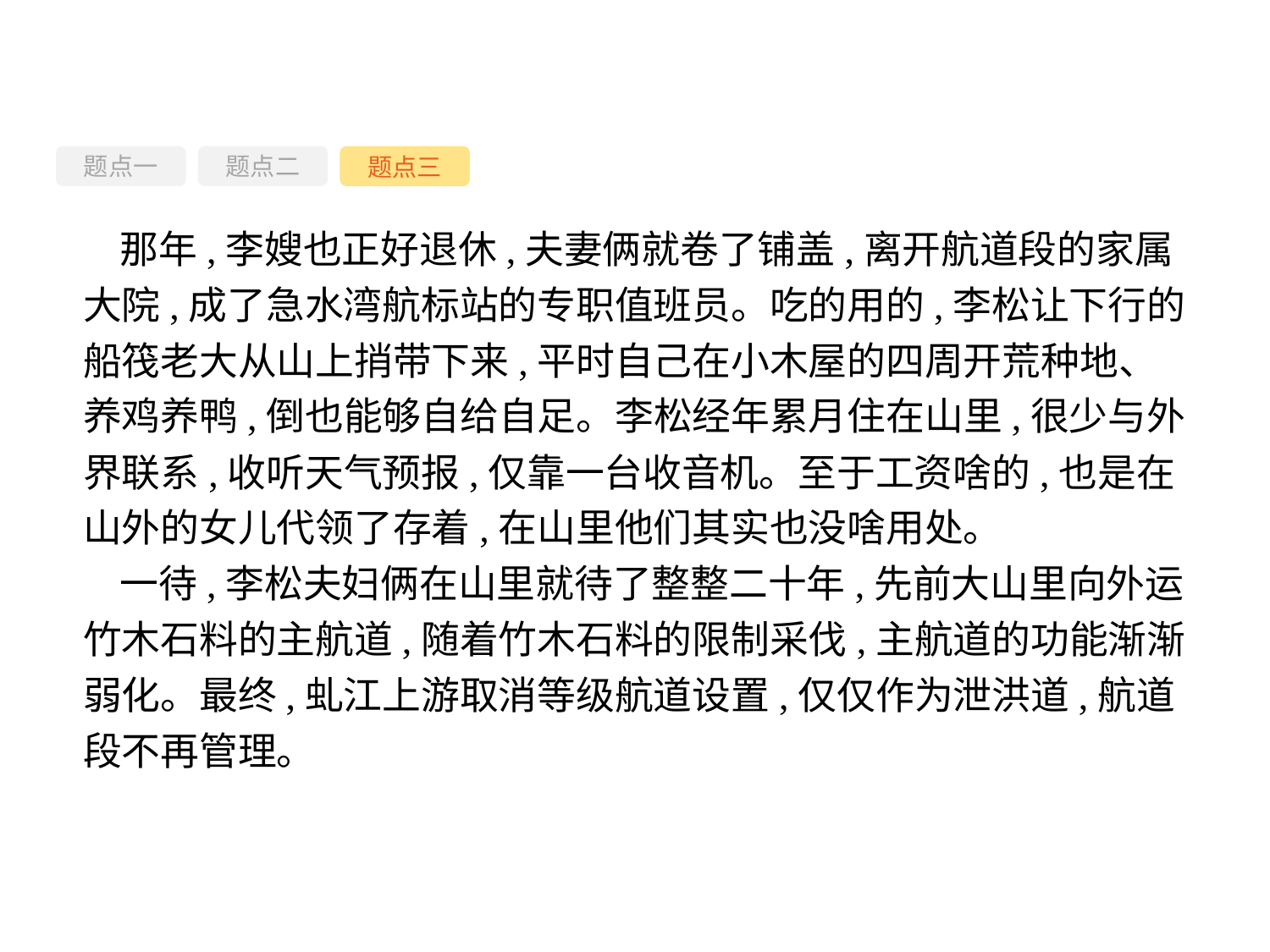

题点一
题点三
题点二
那年,李嫂也正好退休,夫妻俩就卷了铺盖,离开航道段的家属大院,成了急水湾航标站的专职值班员。吃的用的,李松让下行的船筏老大从山上捎带下来,平时自己在小木屋的四周开荒种地、养鸡养鸭,倒也能够自给自足。李松经年累月住在山里,很少与外界联系,收听天气预报,仅靠一台收音机。至于工资啥的,也是在山外的女儿代领了存着,在山里他们其实也没啥用处。
一待,李松夫妇俩在山里就待了整整二十年,先前大山里向外运竹木石料的主航道,随着竹木石料的限制采伐,主航道的功能渐渐弱化。最终,虬江上游取消等级航道设置,仅仅作为泄洪道,航道段不再管理。
-127-